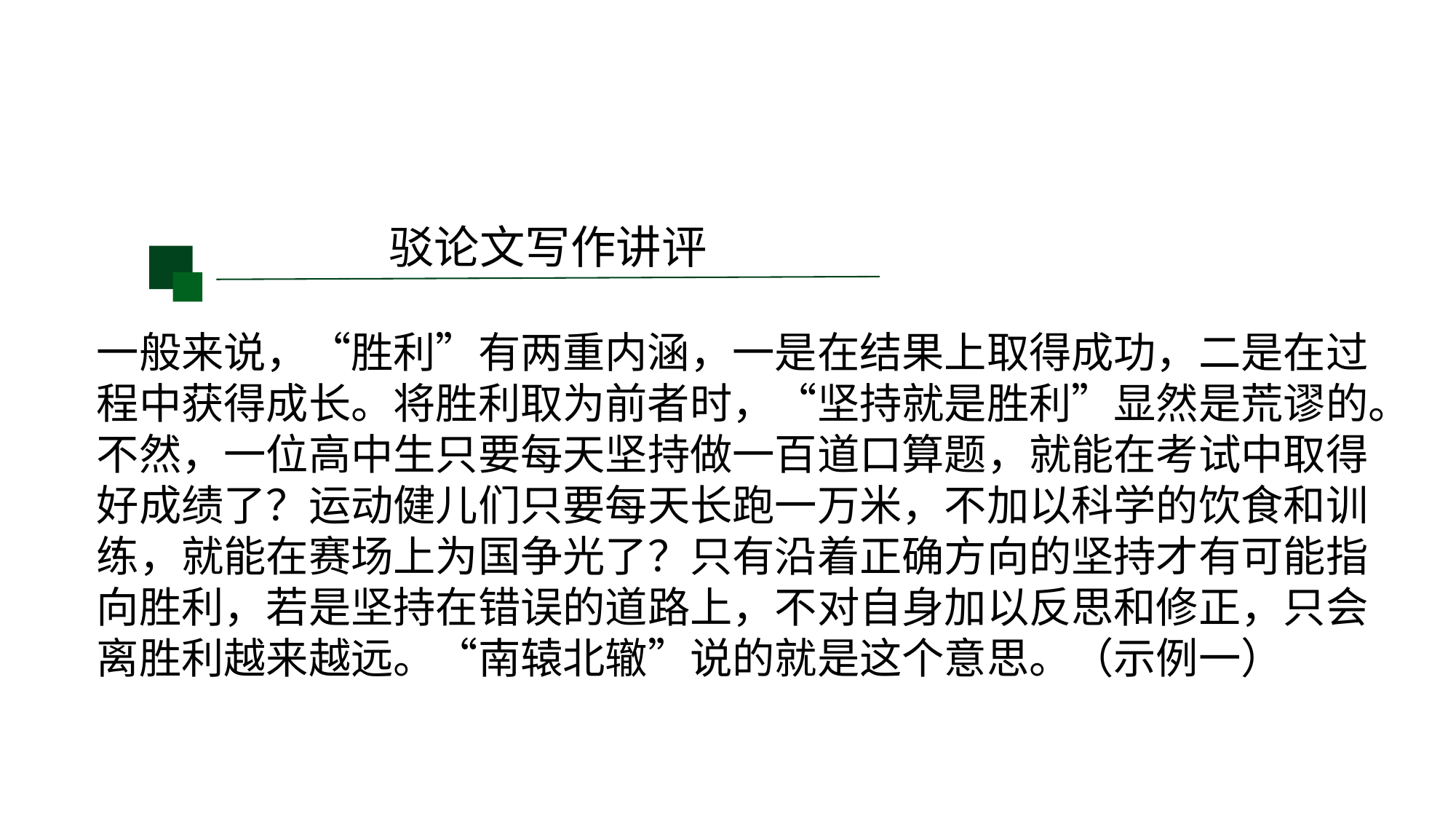

驳论文写作讲评

一般来说，“胜利”有两重内涵，一是在结果上取得成功，二是在过程中获得成长。将胜利取为前者时，“坚持就是胜利”显然是荒谬的。不然，一位高中生只要每天坚持做一百道口算题，就能在考试中取得好成绩了？运动健儿们只要每天长跑一万米，不加以科学的饮食和训练，就能在赛场上为国争光了？只有沿着正确方向的坚持才有可能指向胜利，若是坚持在错误的道路上，不对自身加以反思和修正，只会离胜利越来越远。“南辕北辙”说的就是这个意思。（示例一）